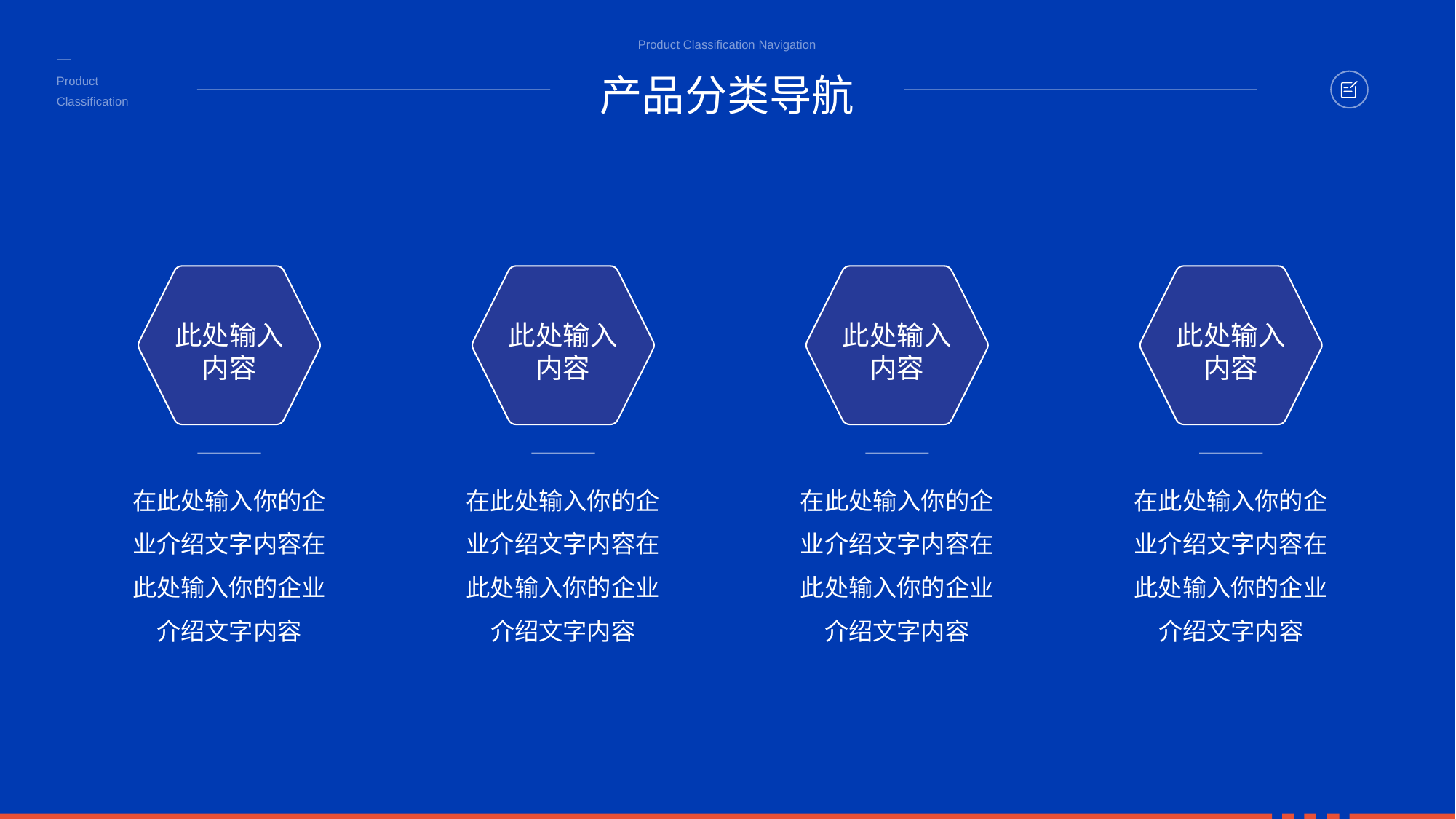

Product Classification Navigation
产品分类导航
Product

Classification

此处输入
内容
在此处输入你的企业介绍文字内容在此处输入你的企业介绍文字内容

此处输入
内容
在此处输入你的企业介绍文字内容在此处输入你的企业介绍文字内容

此处输入
内容
在此处输入你的企业介绍文字内容在此处输入你的企业介绍文字内容

此处输入
内容
在此处输入你的企业介绍文字内容在此处输入你的企业介绍文字内容